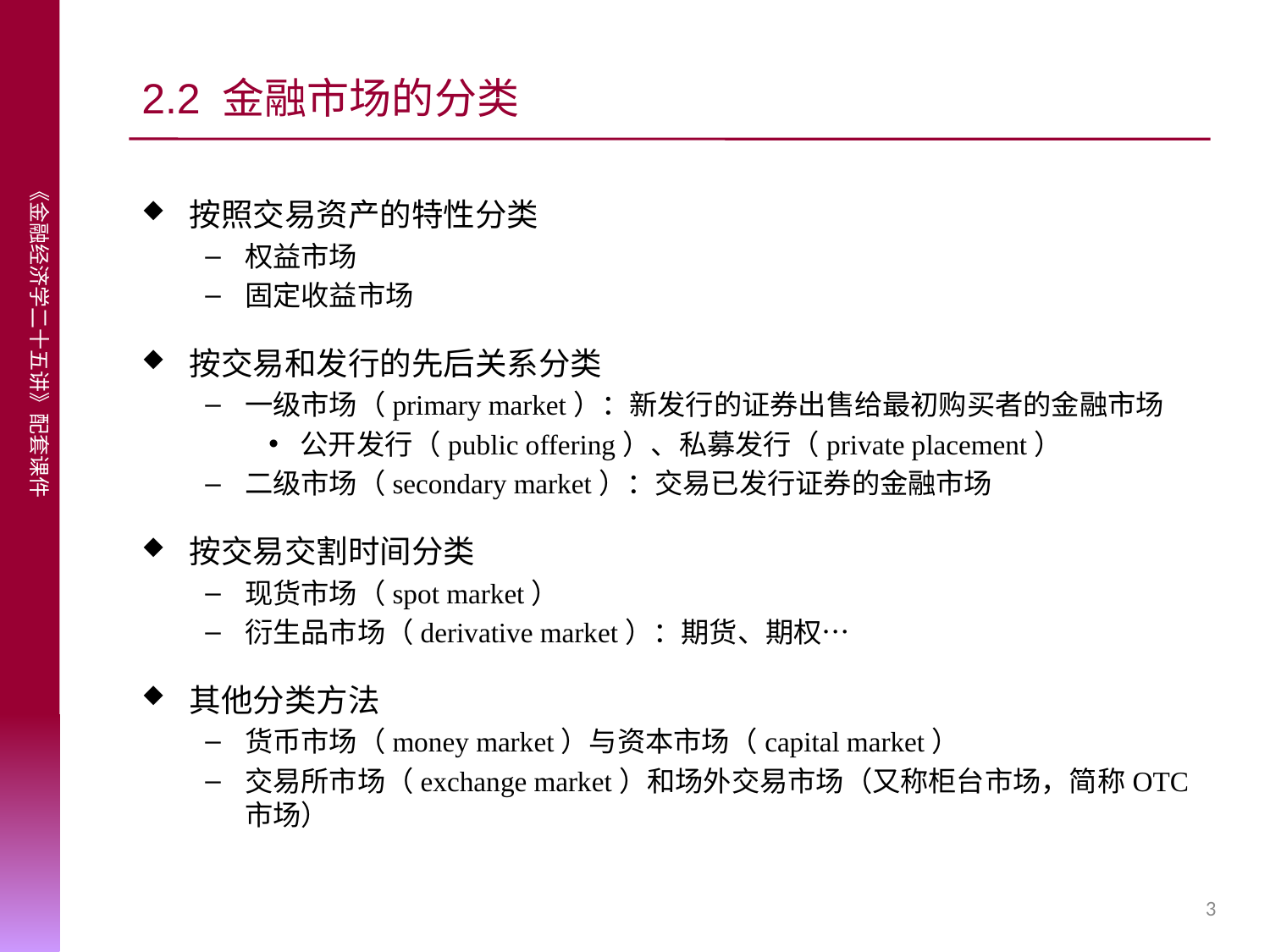

# 2.2 金融市场的分类
按照交易资产的特性分类
权益市场
固定收益市场
按交易和发行的先后关系分类
一级市场（primary market）：新发行的证券出售给最初购买者的金融市场
公开发行（public offering）、私募发行（private placement）
二级市场（secondary market）：交易已发行证券的金融市场
按交易交割时间分类
现货市场（spot market）
衍生品市场（derivative market）：期货、期权…
其他分类方法
货币市场（money market）与资本市场（capital market）
交易所市场（exchange market）和场外交易市场（又称柜台市场，简称OTC市场）
3